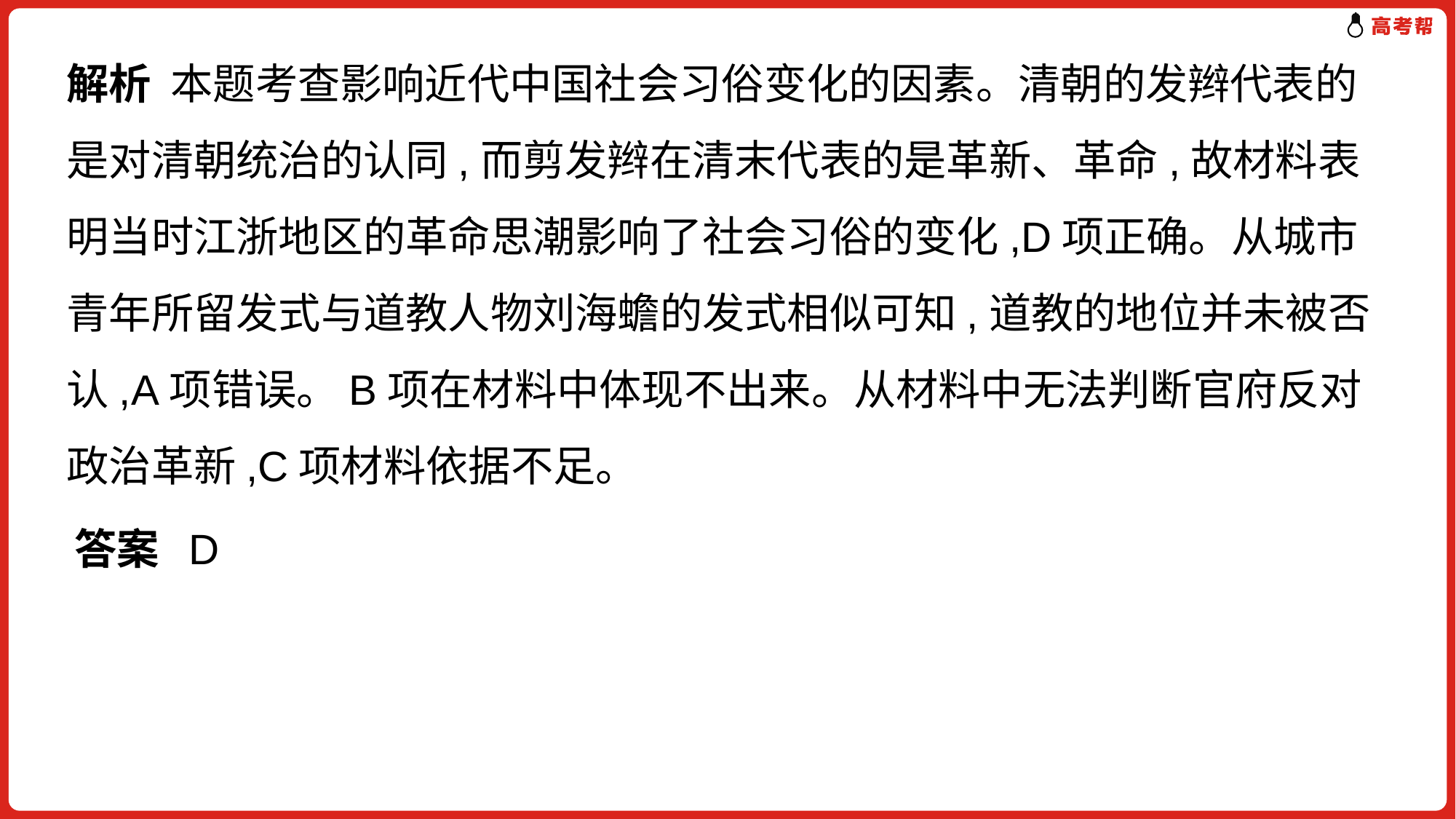

解析  本题考查影响近代中国社会习俗变化的因素。清朝的发辫代表的是对清朝统治的认同,而剪发辫在清末代表的是革新、革命,故材料表明当时江浙地区的革命思潮影响了社会习俗的变化,D项正确。从城市青年所留发式与道教人物刘海蟾的发式相似可知,道教的地位并未被否认,A项错误。B项在材料中体现不出来。从材料中无法判断官府反对政治革新,C项材料依据不足。
答案  D